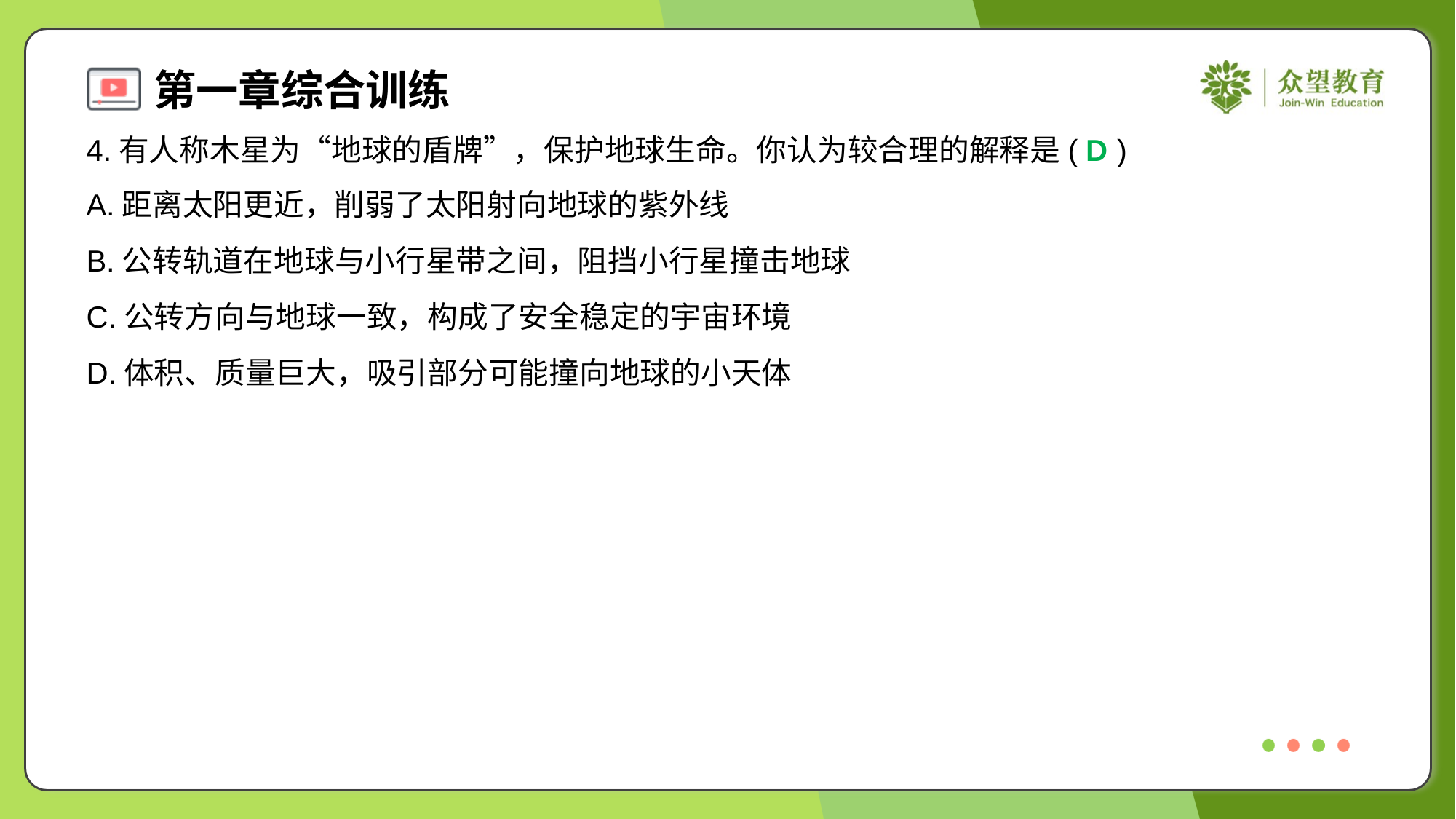

4.有人称木星为“地球的盾牌”，保护地球生命。你认为较合理的解释是(     )
D
A.距离太阳更近，削弱了太阳射向地球的紫外线
B.公转轨道在地球与小行星带之间，阻挡小行星撞击地球
C.公转方向与地球一致，构成了安全稳定的宇宙环境
D.体积、质量巨大，吸引部分可能撞向地球的小天体